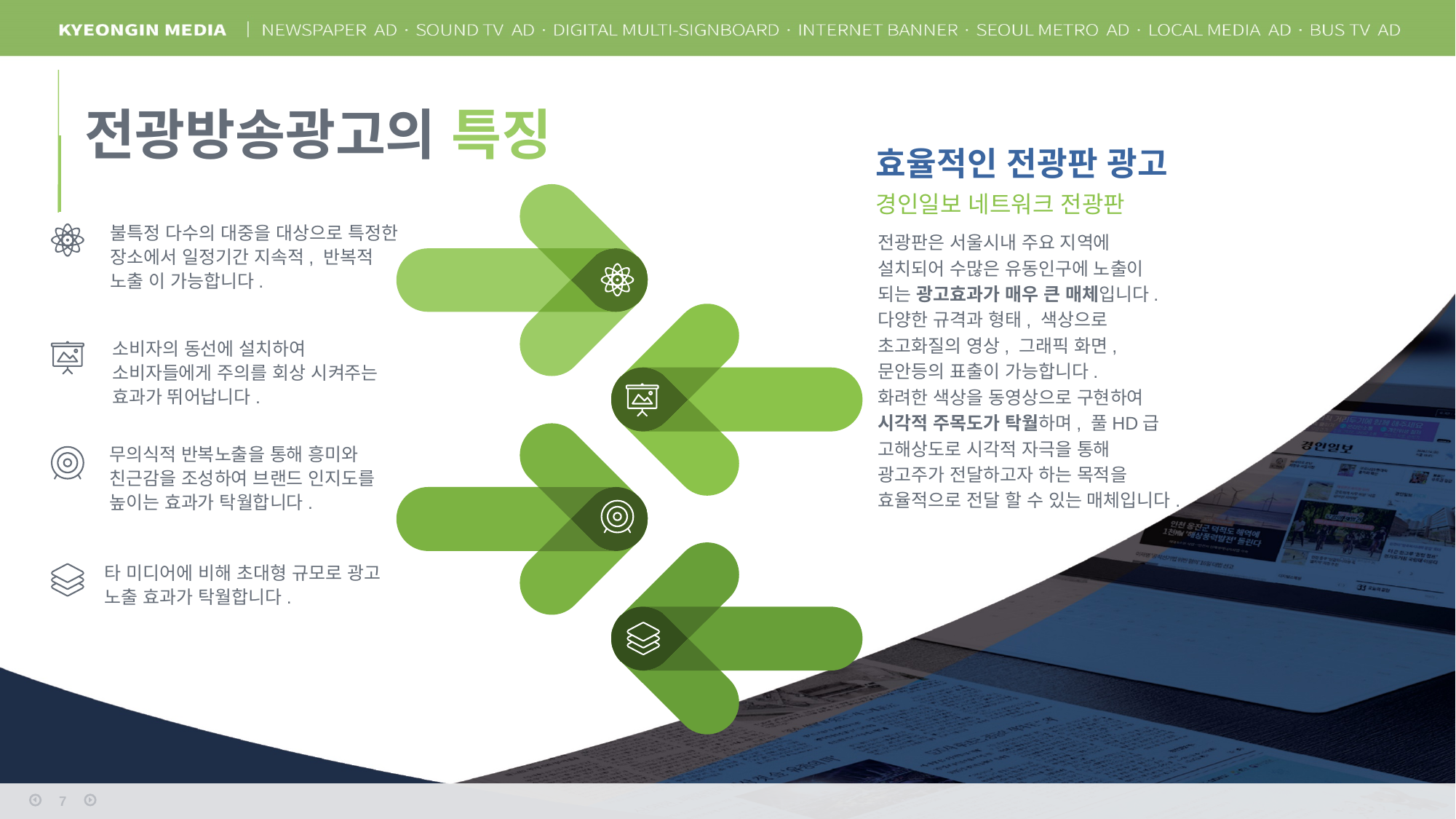

전광방송광고의 특징
효율적인 전광판 광고

경인일보 네트워크 전광판
불특정 다수의 대중을 대상으로 특정한 장소에서 일정기간 지속적, 반복적 노출 이 가능합니다.
전광판은 서울시내 주요 지역에 설치되어 수많은 유동인구에 노출이 되는 광고효과가 매우 큰 매체입니다.
다양한 규격과 형태, 색상으로 초고화질의 영상, 그래픽 화면, 문안등의 표출이 가능합니다.
화려한 색상을 동영상으로 구현하여 시각적 주목도가 탁월하며, 풀HD급 고해상도로 시각적 자극을 통해 광고주가 전달하고자 하는 목적을 효율적으로 전달 할 수 있는 매체입니다.

소비자의 동선에 설치하여 소비자들에게 주의를 회상 시켜주는 효과가 뛰어납니다.

무의식적 반복노출을 통해 흥미와 친근감을 조성하여 브랜드 인지도를 높이는 효과가 탁월합니다.

타 미디어에 비해 초대형 규모로 광고 노출 효과가 탁월합니다.

7